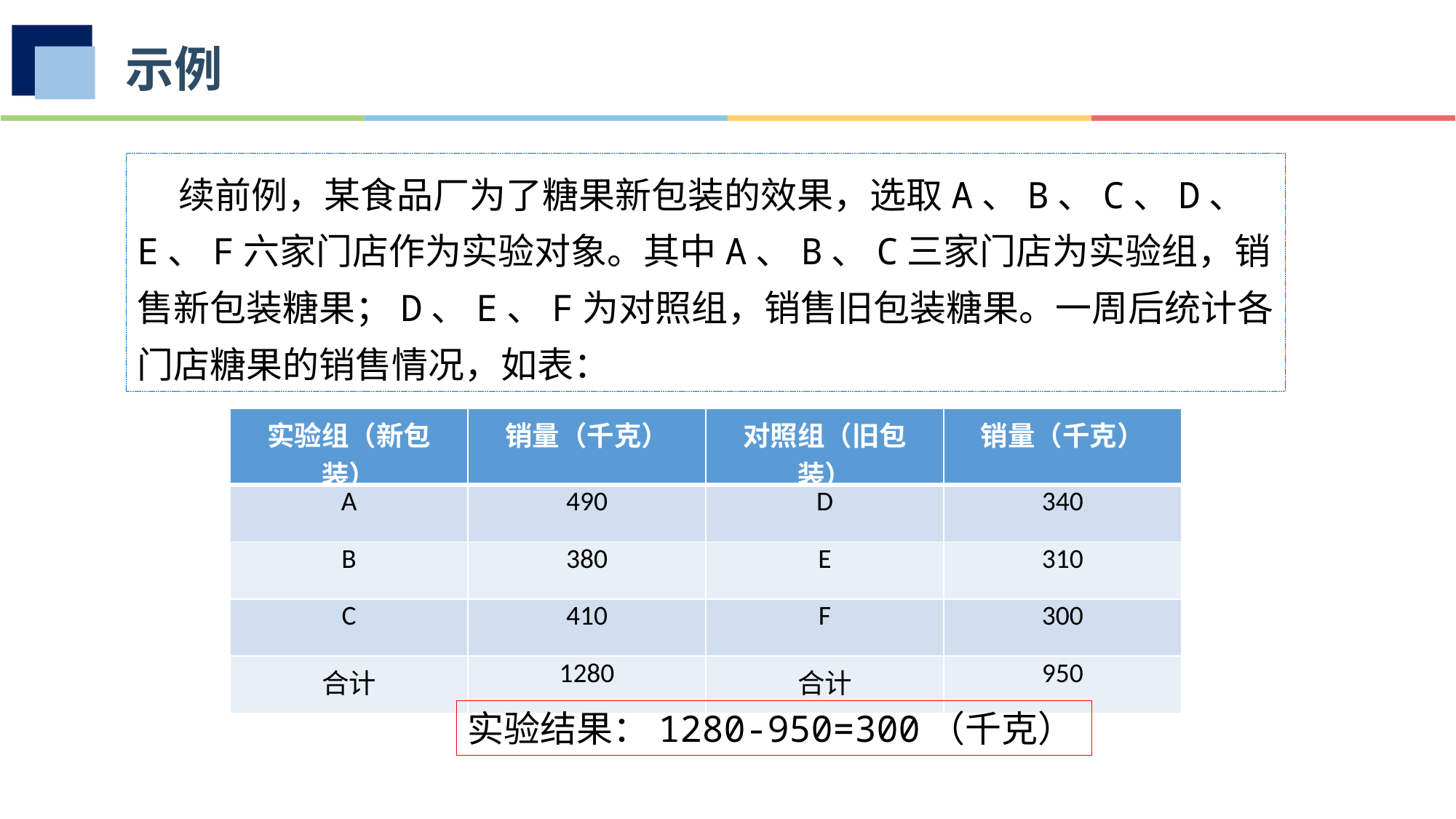

示例

    续前例，某食品厂为了糖果新包装的效果，选取A、B、C、D、E、F六家门店作为实验对象。其中A、B、C三家门店为实验组，销售新包装糖果；D、E、F为对照组，销售旧包装糖果。一周后统计各门店糖果的销售情况，如表：
| 实验组（新包装） | 销量（千克） | 对照组（旧包装） | 销量（千克） |
| --- | --- | --- | --- |
| A | 490 | D | 340 |
| B | 380 | E | 310 |
| C | 410 | F | 300 |
| 合计 | 1280 | 合计 | 950 |
实验结果：1280-950=300（千克）